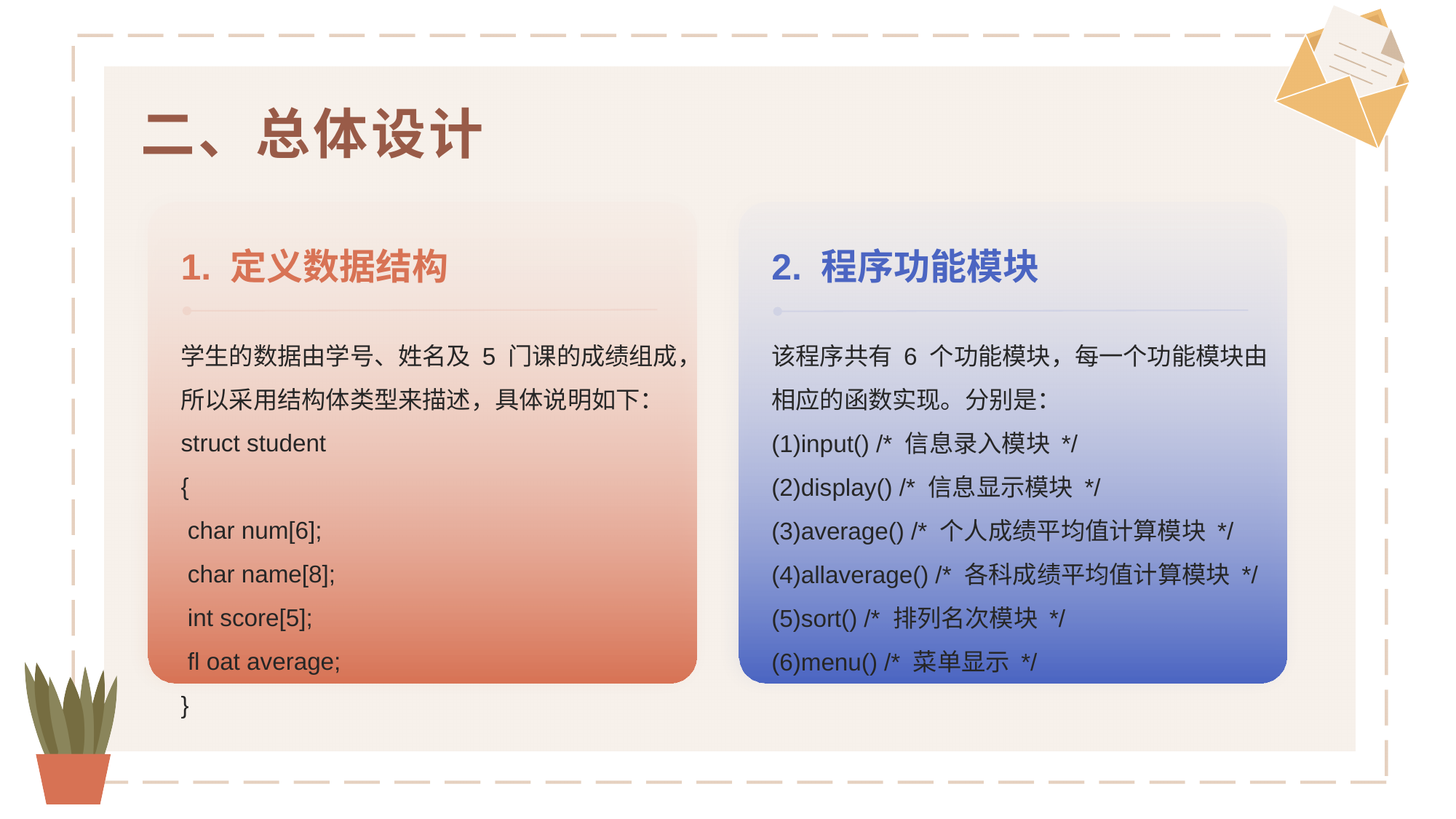

二、总体设计

1. 定义数据结构
2. 程序功能模块
学生的数据由学号、姓名及 5 门课的成绩组成，所以采用结构体类型来描述，具体说明如下：
struct student
{
 char num[6];
 char name[8];
 int score[5];
 fl oat average;
}
该程序共有 6 个功能模块，每一个功能模块由相应的函数实现。分别是：
(1)input() /* 信息录入模块 */
(2)display() /* 信息显示模块 */
(3)average() /* 个人成绩平均值计算模块 */
(4)allaverage() /* 各科成绩平均值计算模块 */
(5)sort() /* 排列名次模块 */
(6)menu() /* 菜单显示 */